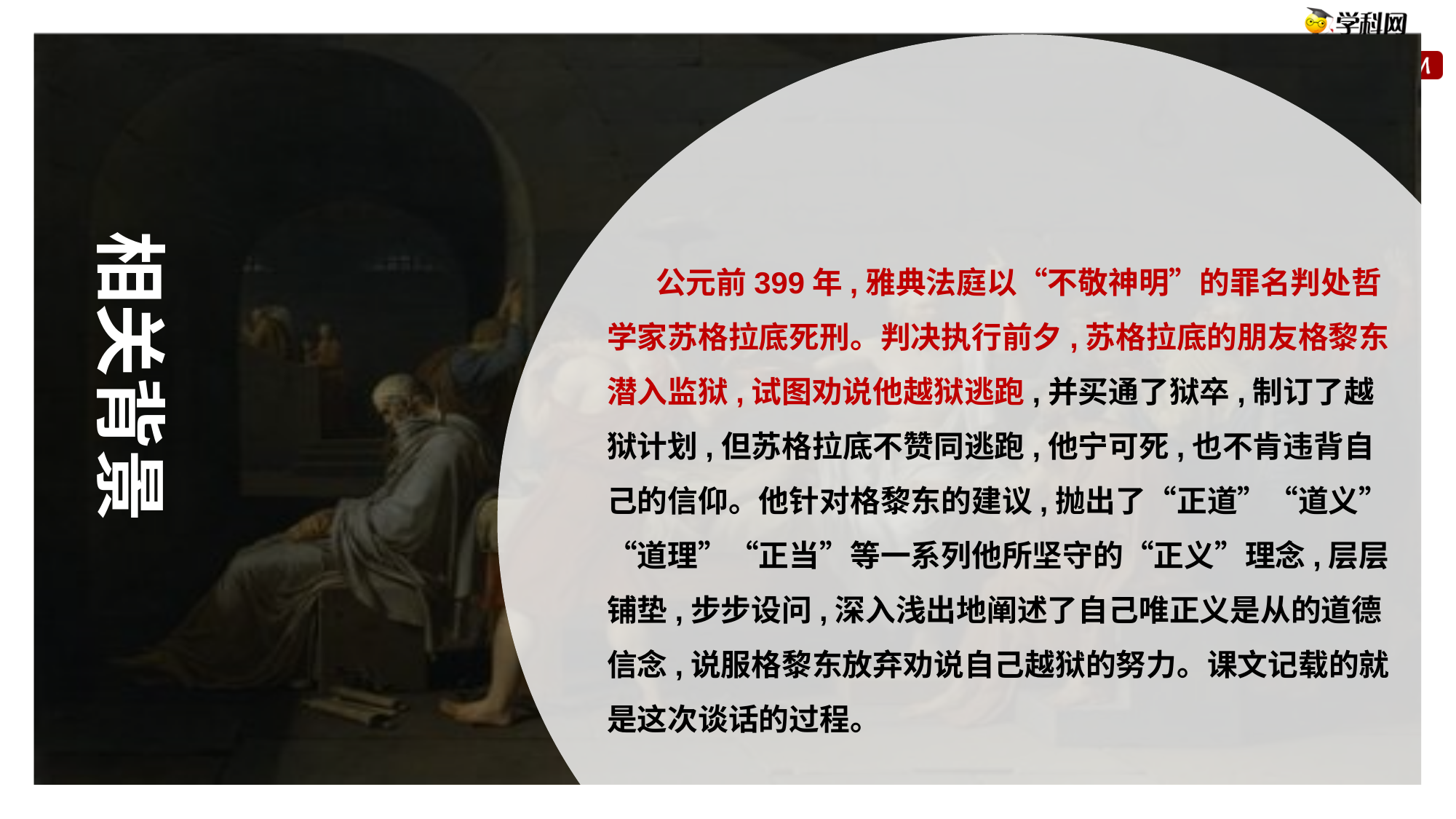

相关背景

      公元前399年,雅典法庭以“不敬神明”的罪名判处哲学家苏格拉底死刑。判决执行前夕,苏格拉底的朋友格黎东潜入监狱,试图劝说他越狱逃跑,并买通了狱卒,制订了越狱计划,但苏格拉底不赞同逃跑,他宁可死,也不肯违背自己的信仰。他针对格黎东的建议,抛出了“正道”“道义”“道理”“正当”等一系列他所坚守的“正义”理念,层层铺垫,步步设问,深入浅出地阐述了自己唯正义是从的道德信念,说服格黎东放弃劝说自己越狱的努力。课文记载的就是这次谈话的过程。